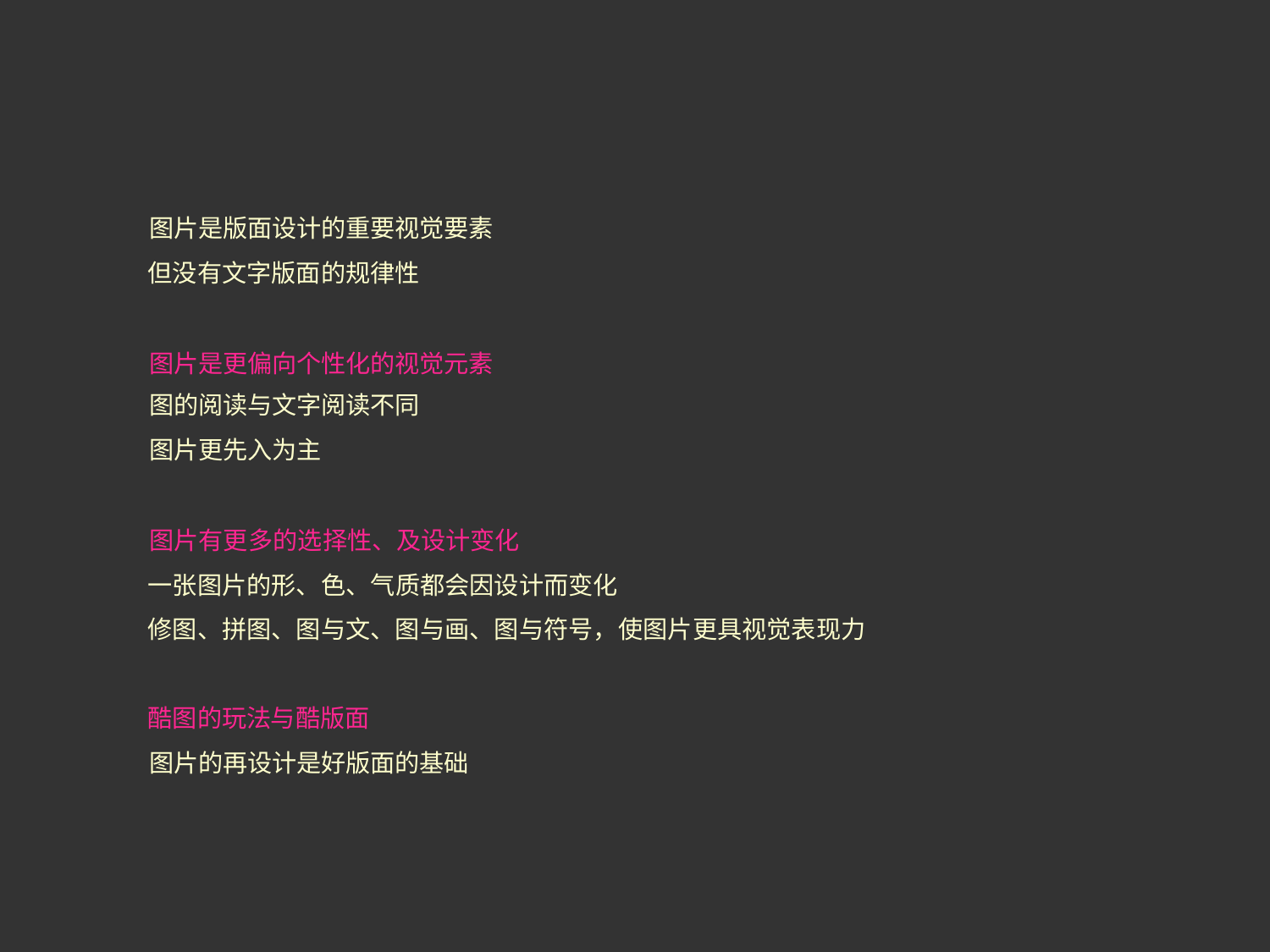

图片是版面设计的重要视觉要素
但没有文字版面的规律性

图片是更偏向个性化的视觉元素
图的阅读与文字阅读不同
图片更先入为主

图片有更多的选择性、及设计变化
一张图片的形、色、气质都会因设计而变化
修图、拼图、图与文、图与画、图与符号，使图片更具视觉表现力

酷图的玩法与酷版面

图片的再设计是好版面的基础